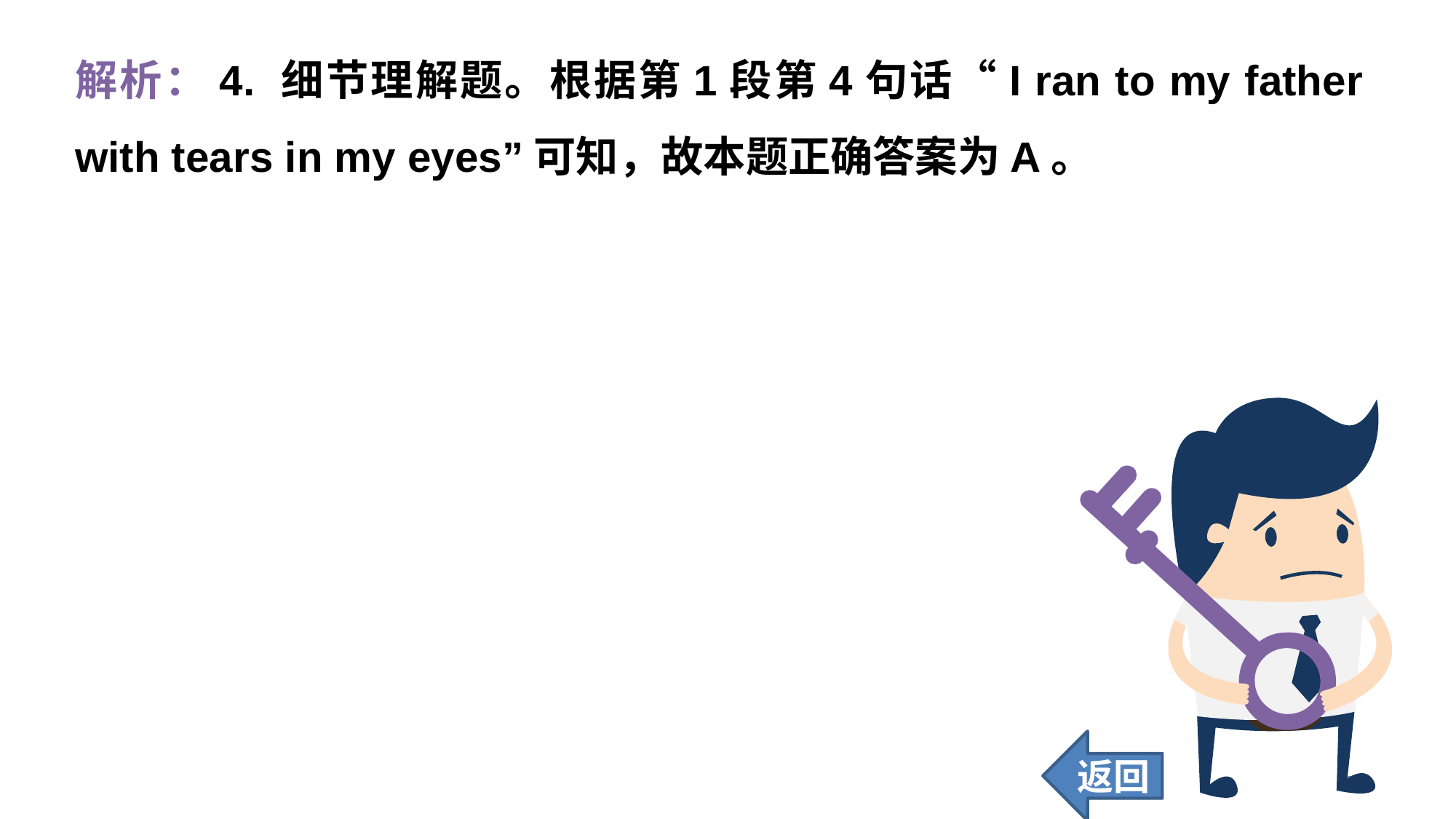

解析：4. 细节理解题。根据第1段第4句话“I ran to my father with tears in my eyes”可知，故本题正确答案为A。

返回
248